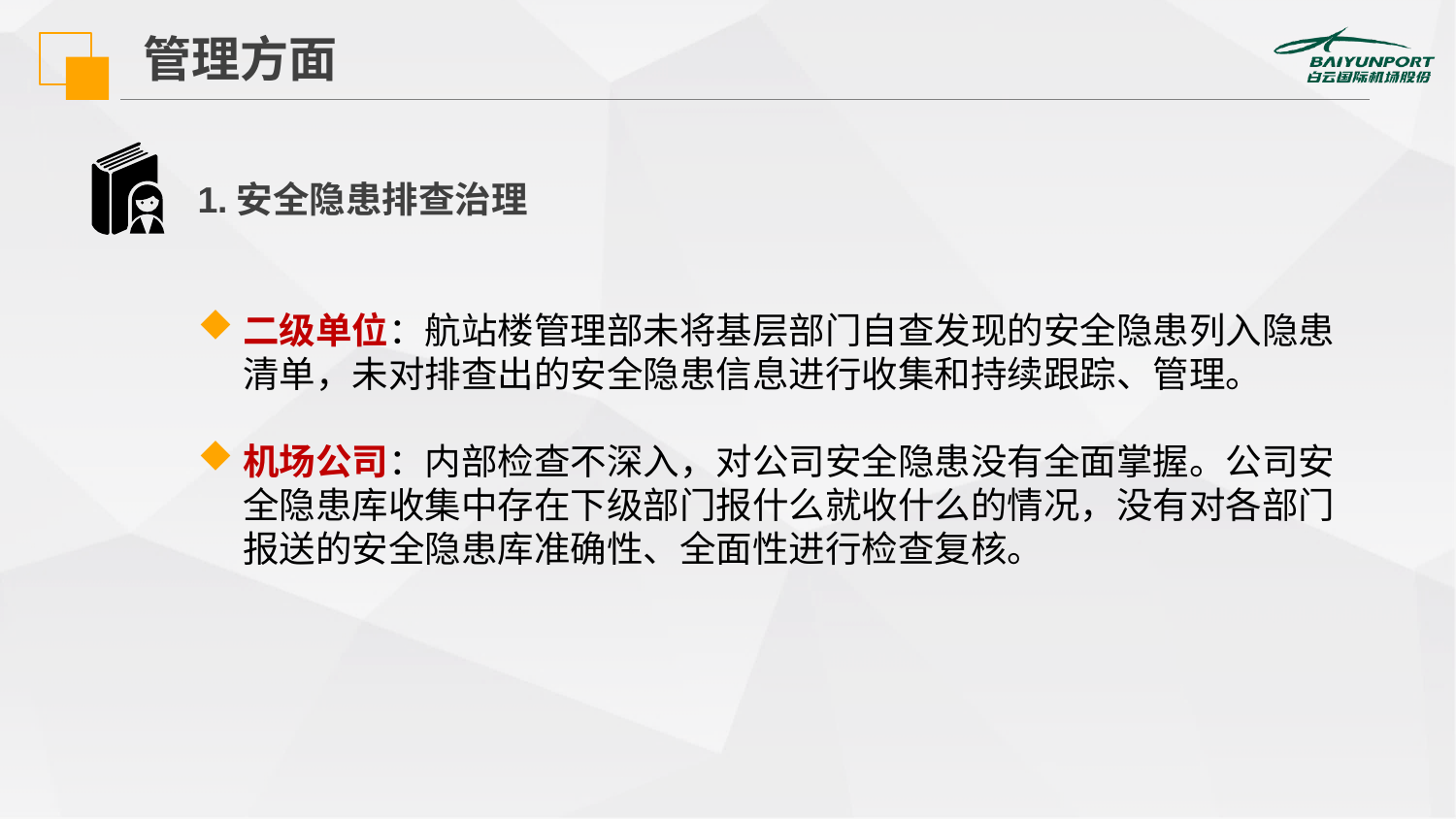

管理方面

1.安全隐患排查治理

二级单位：航站楼管理部未将基层部门自查发现的安全隐患列入隐患清单，未对排查出的安全隐患信息进行收集和持续跟踪、管理。

机场公司：内部检查不深入，对公司安全隐患没有全面掌握。公司安全隐患库收集中存在下级部门报什么就收什么的情况，没有对各部门报送的安全隐患库准确性、全面性进行检查复核。